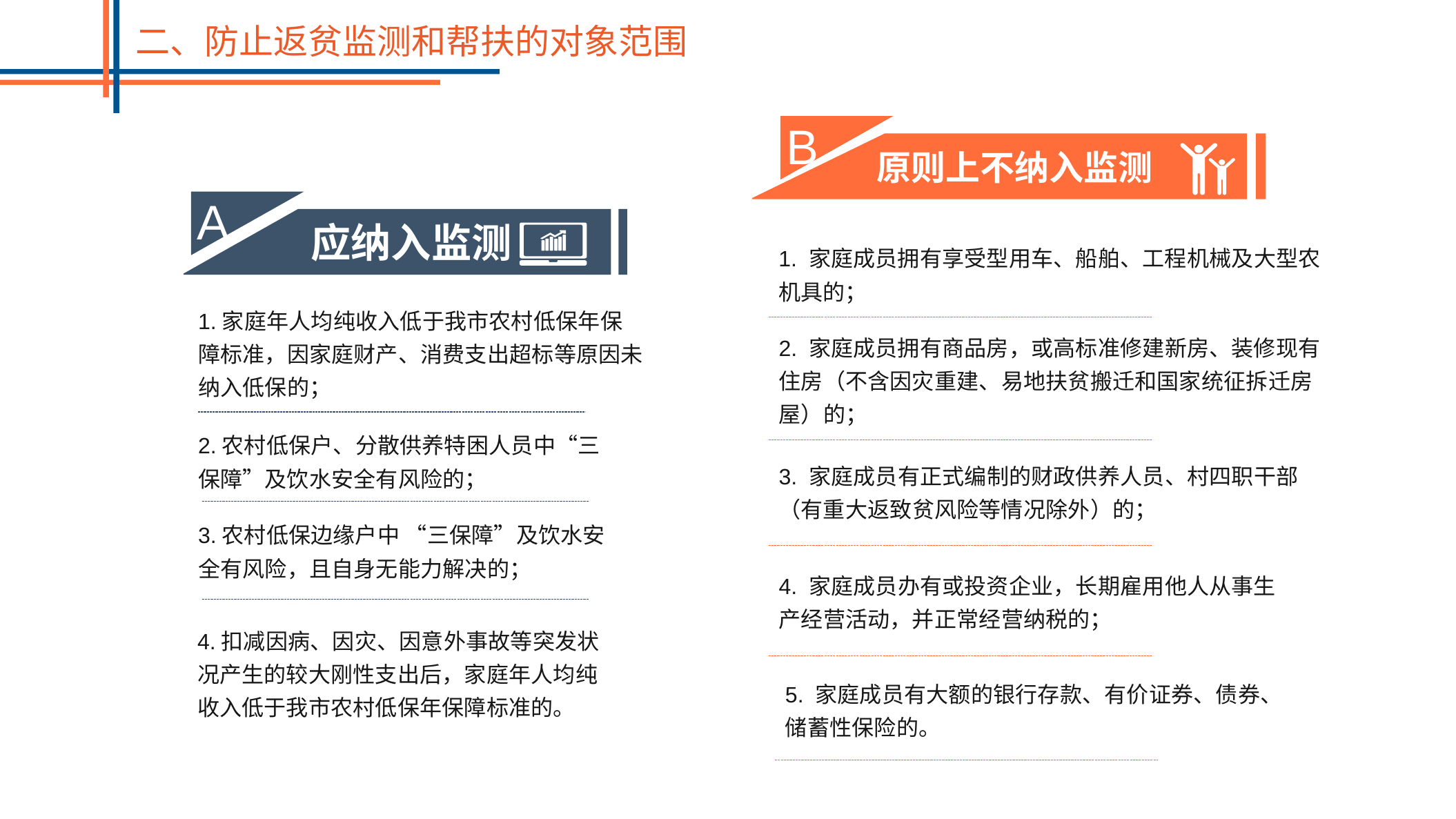

二、防止返贫监测和帮扶的对象范围

B
原则上不纳入监测

A
应纳入监测

1. 家庭成员拥有享受型用车、船舶、工程机械及大型农机具的；
1.家庭年人均纯收入低于我市农村低保年保障标准，因家庭财产、消费支出超标等原因未纳入低保的；
2. 家庭成员拥有商品房，或高标准修建新房、装修现有住房（不含因灾重建、易地扶贫搬迁和国家统征拆迁房屋）的；
2.农村低保户、分散供养特困人员中“三保障”及饮水安全有风险的；
3. 家庭成员有正式编制的财政供养人员、村四职干部（有重大返致贫风险等情况除外）的；
3.农村低保边缘户中 “三保障”及饮水安全有风险，且自身无能力解决的；
4. 家庭成员办有或投资企业，长期雇用他人从事生产经营活动，并正常经营纳税的；
4.扣减因病、因灾、因意外事故等突发状况产生的较大刚性支出后，家庭年人均纯收入低于我市农村低保年保障标准的。
5. 家庭成员有大额的银行存款、有价证券、债券、储蓄性保险的。